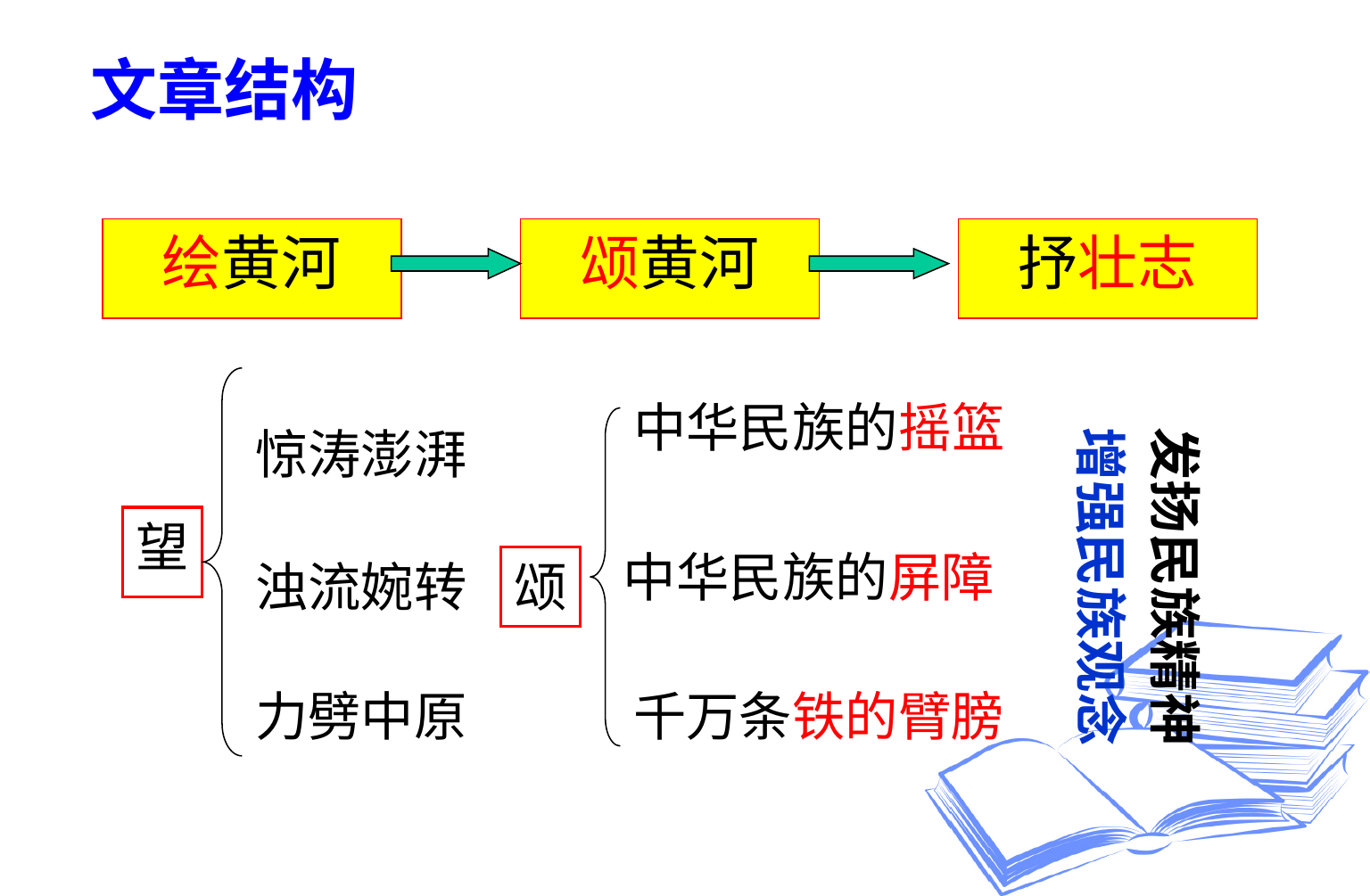

文章结构
绘黄河
颂黄河
抒壮志

中华民族的摇篮

发扬民族精神
增强民族观念
惊涛澎湃
望
中华民族的屏障
颂
浊流婉转
力劈中原
千万条铁的臂膀